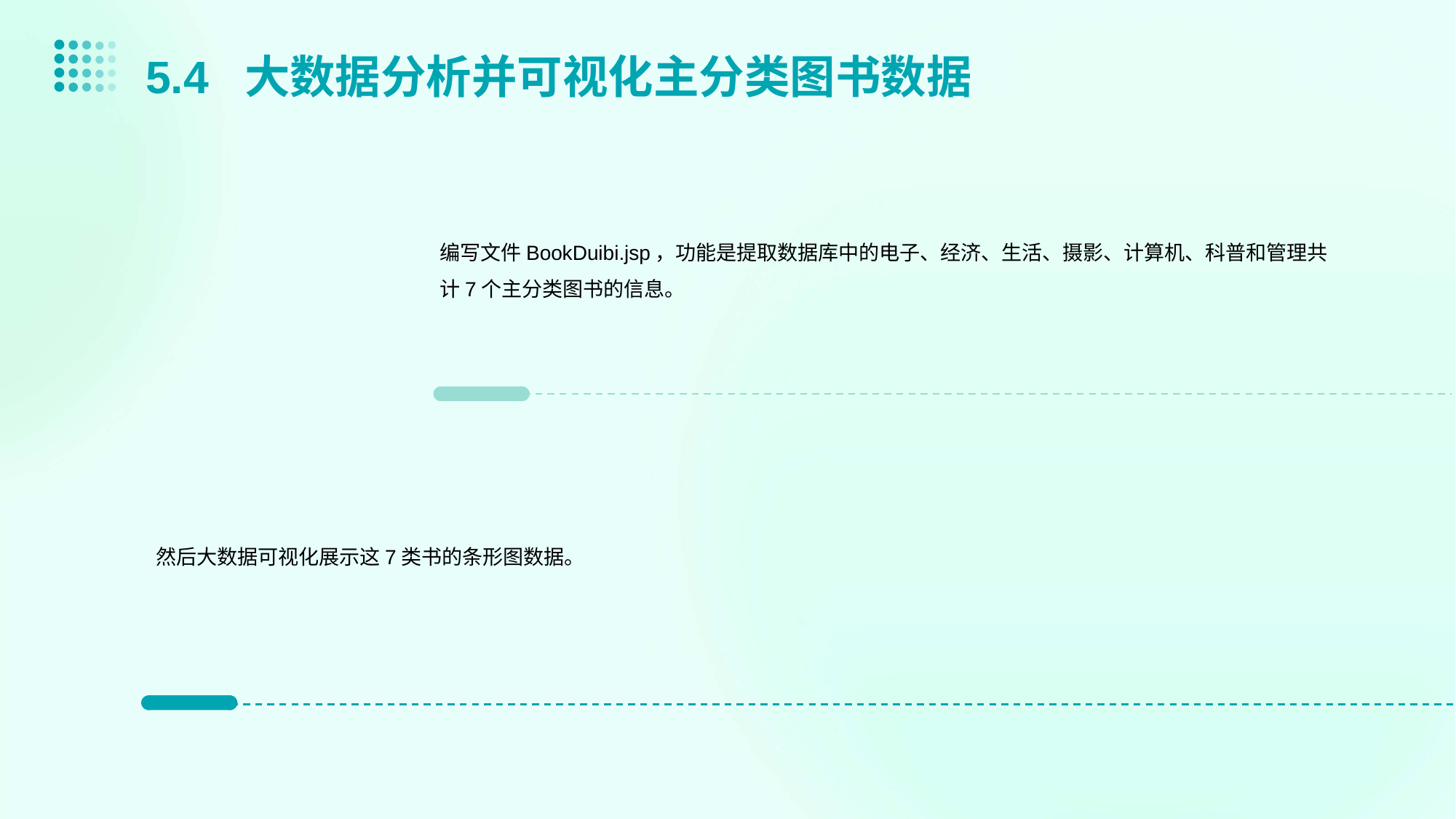

5.4  大数据分析并可视化主分类图书数据

编写文件BookDuibi.jsp，功能是提取数据库中的电子、经济、生活、摄影、计算机、科普和管理共计7个主分类图书的信息。

然后大数据可视化展示这7类书的条形图数据。